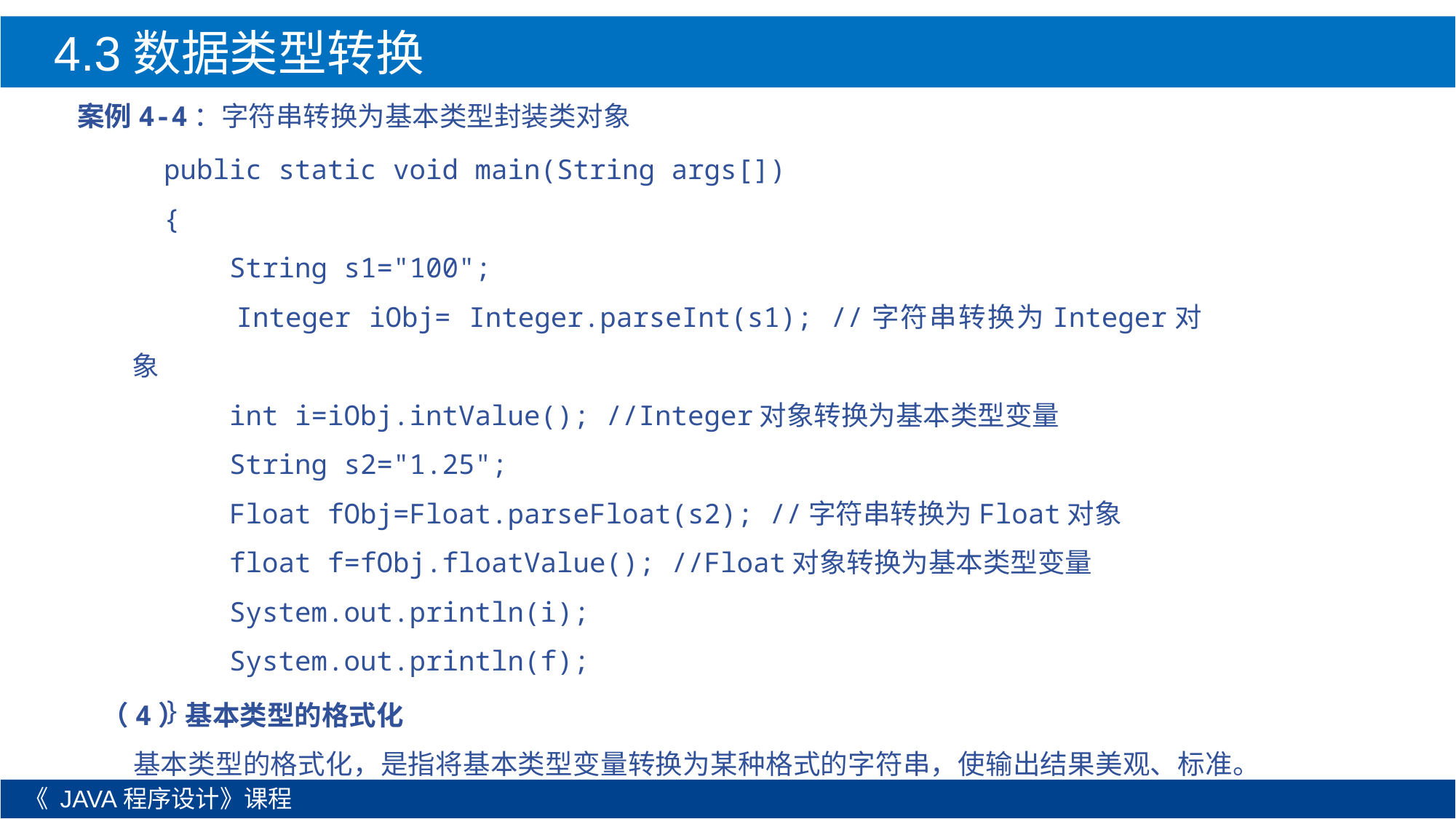

4.3数据类型转换
案例4-4：字符串转换为基本类型封装类对象
public static void main(String args[])
{
    String s1="100";
    Integer iObj= Integer.parseInt(s1); //字符串转换为Integer对象
    int i=iObj.intValue(); //Integer对象转换为基本类型变量
    String s2="1.25";
    Float fObj=Float.parseFloat(s2); //字符串转换为Float对象
    float f=fObj.floatValue(); //Float对象转换为基本类型变量
    System.out.println(i);
    System.out.println(f);
}
（4）基本类型的格式化
基本类型的格式化，是指将基本类型变量转换为某种格式的字符串，使输出结果美观、标准。
《 JAVA程序设计》课程